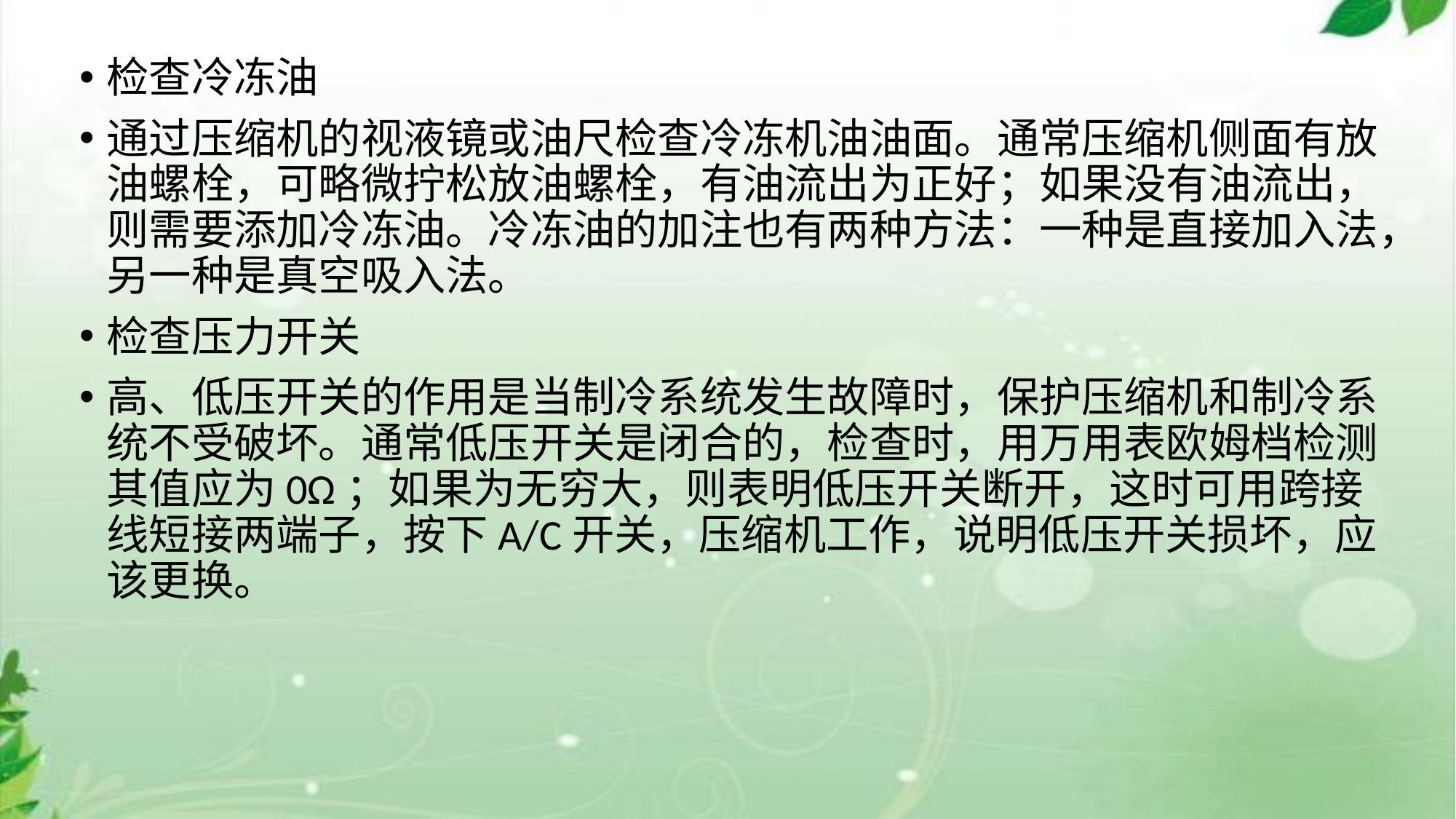

检查冷冻油
通过压缩机的视液镜或油尺检查冷冻机油油面。通常压缩机侧面有放油螺栓，可略微拧松放油螺栓，有油流出为正好；如果没有油流出，则需要添加冷冻油。冷冻油的加注也有两种方法：一种是直接加入法，另一种是真空吸入法。
检查压力开关
高、低压开关的作用是当制冷系统发生故障时，保护压缩机和制冷系统不受破坏。通常低压开关是闭合的，检查时，用万用表欧姆档检测其值应为0Ω；如果为无穷大，则表明低压开关断开，这时可用跨接线短接两端子，按下A/C开关，压缩机工作，说明低压开关损坏，应该更换。